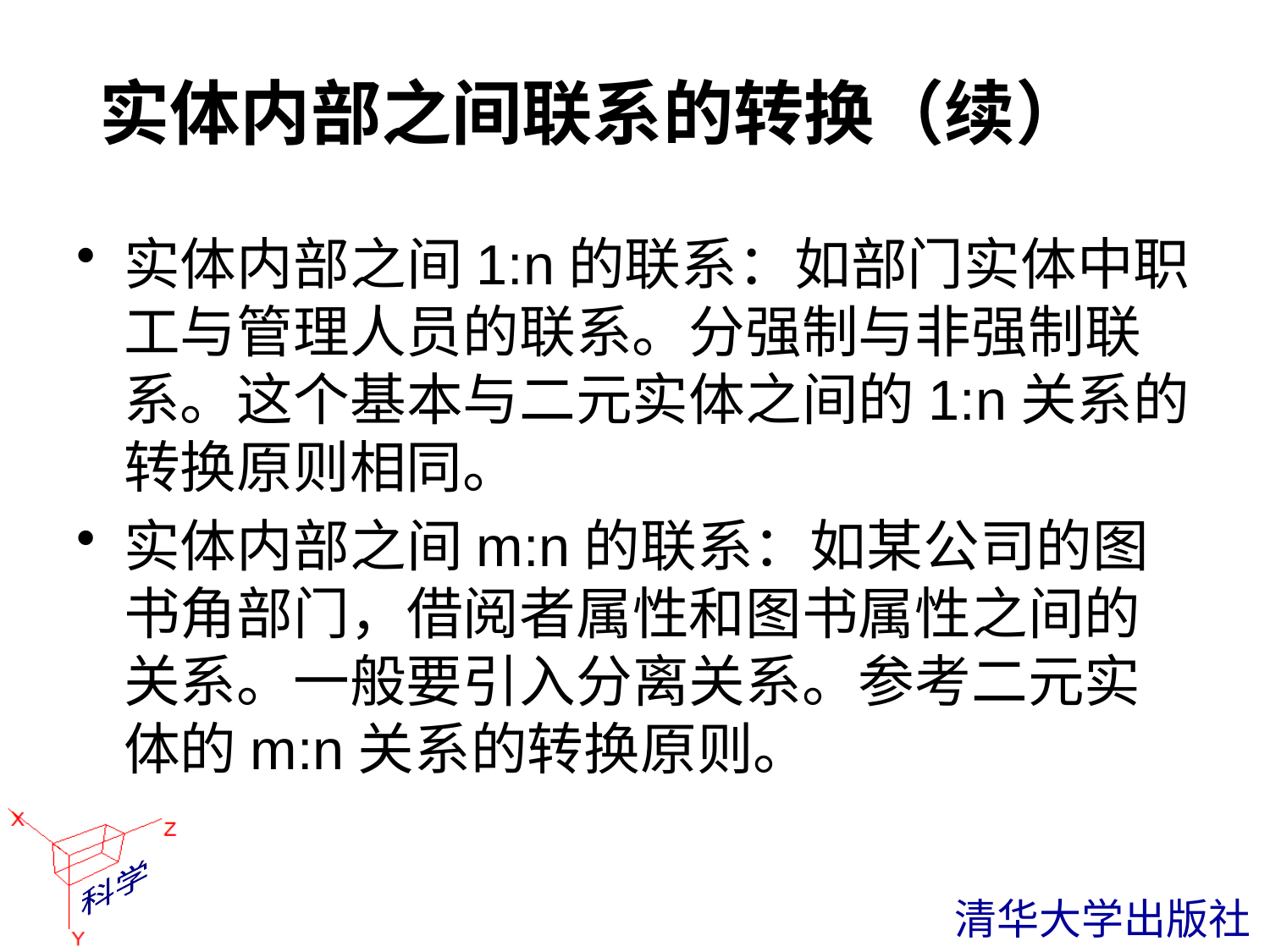

# 实体内部之间联系的转换（续）
实体内部之间1:n的联系：如部门实体中职工与管理人员的联系。分强制与非强制联系。这个基本与二元实体之间的1:n关系的转换原则相同。
实体内部之间m:n的联系：如某公司的图书角部门，借阅者属性和图书属性之间的关系。一般要引入分离关系。参考二元实体的m:n关系的转换原则。
      清华大学出版社